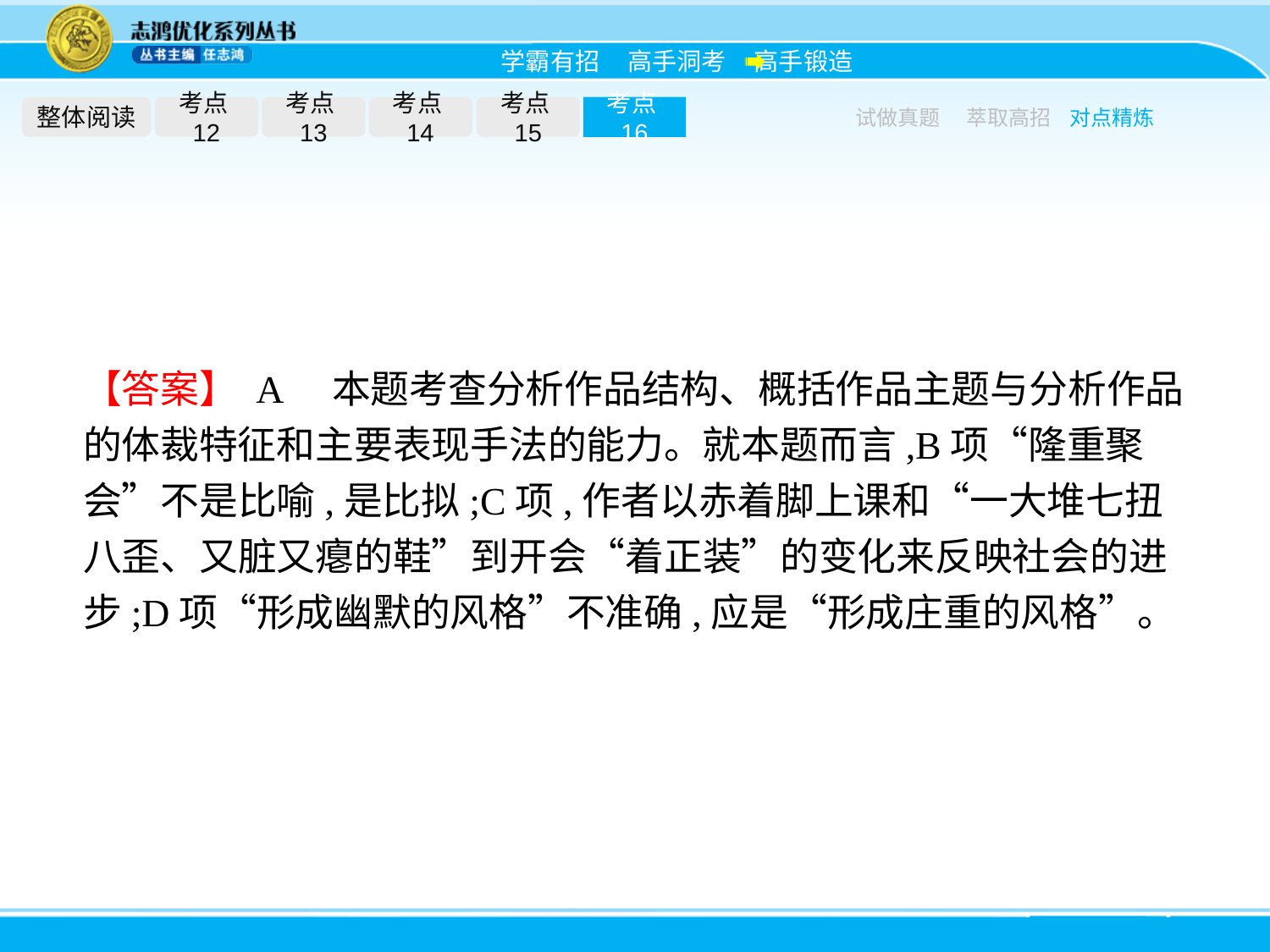

整体阅读
考点12
考点13
考点14
考点15
考点16
试做真题
萃取高招
对点精炼
【答案】 A　本题考查分析作品结构、概括作品主题与分析作品的体裁特征和主要表现手法的能力。就本题而言,B项“隆重聚会”不是比喻,是比拟;C项,作者以赤着脚上课和“一大堆七扭八歪、又脏又瘪的鞋”到开会“着正装”的变化来反映社会的进步;D项“形成幽默的风格”不准确,应是“形成庄重的风格”。